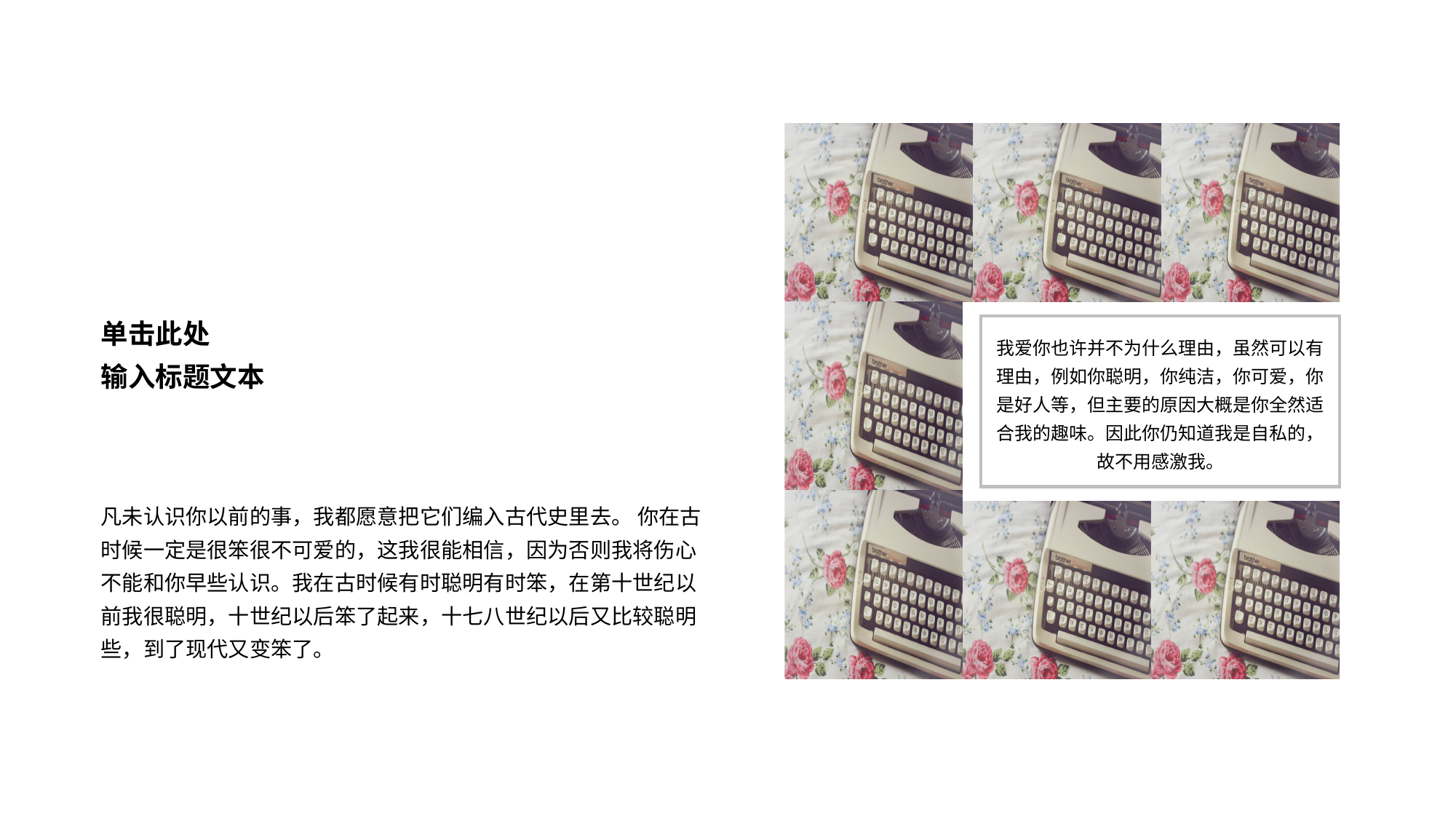

单击此处
输入标题文本

我爱你也许并不为什么理由，虽然可以有理由，例如你聪明，你纯洁，你可爱，你是好人等，但主要的原因大概是你全然适合我的趣味。因此你仍知道我是自私的，故不用感激我。
凡未认识你以前的事，我都愿意把它们编入古代史里去。 你在古时候一定是很笨很不可爱的，这我很能相信，因为否则我将伤心不能和你早些认识。我在古时候有时聪明有时笨，在第十世纪以前我很聪明，十世纪以后笨了起来，十七八世纪以后又比较聪明些，到了现代又变笨了。